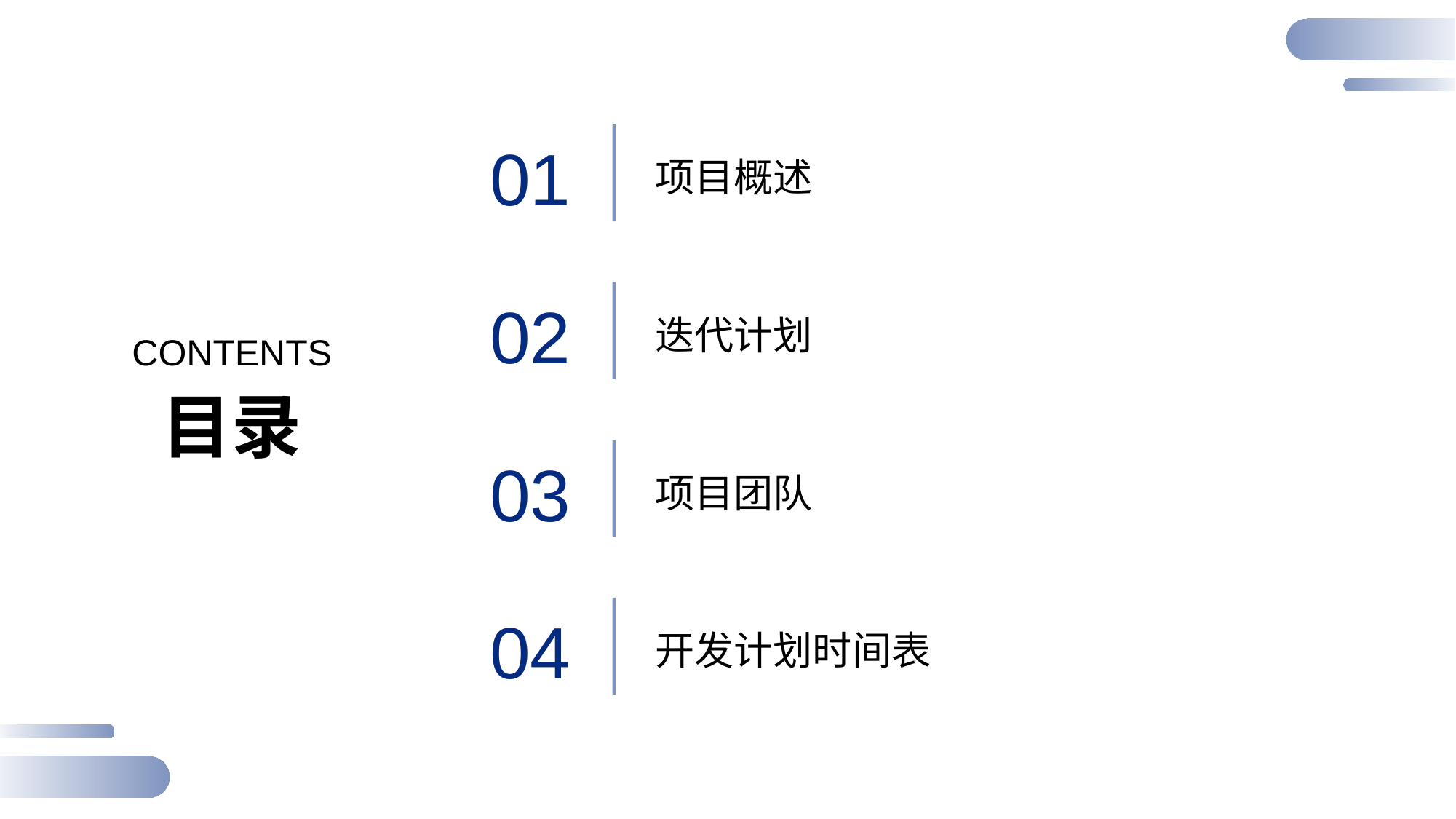

01
项目概述

02
迭代计划
CONTENTS
目录

03
项目团队

04
开发计划时间表